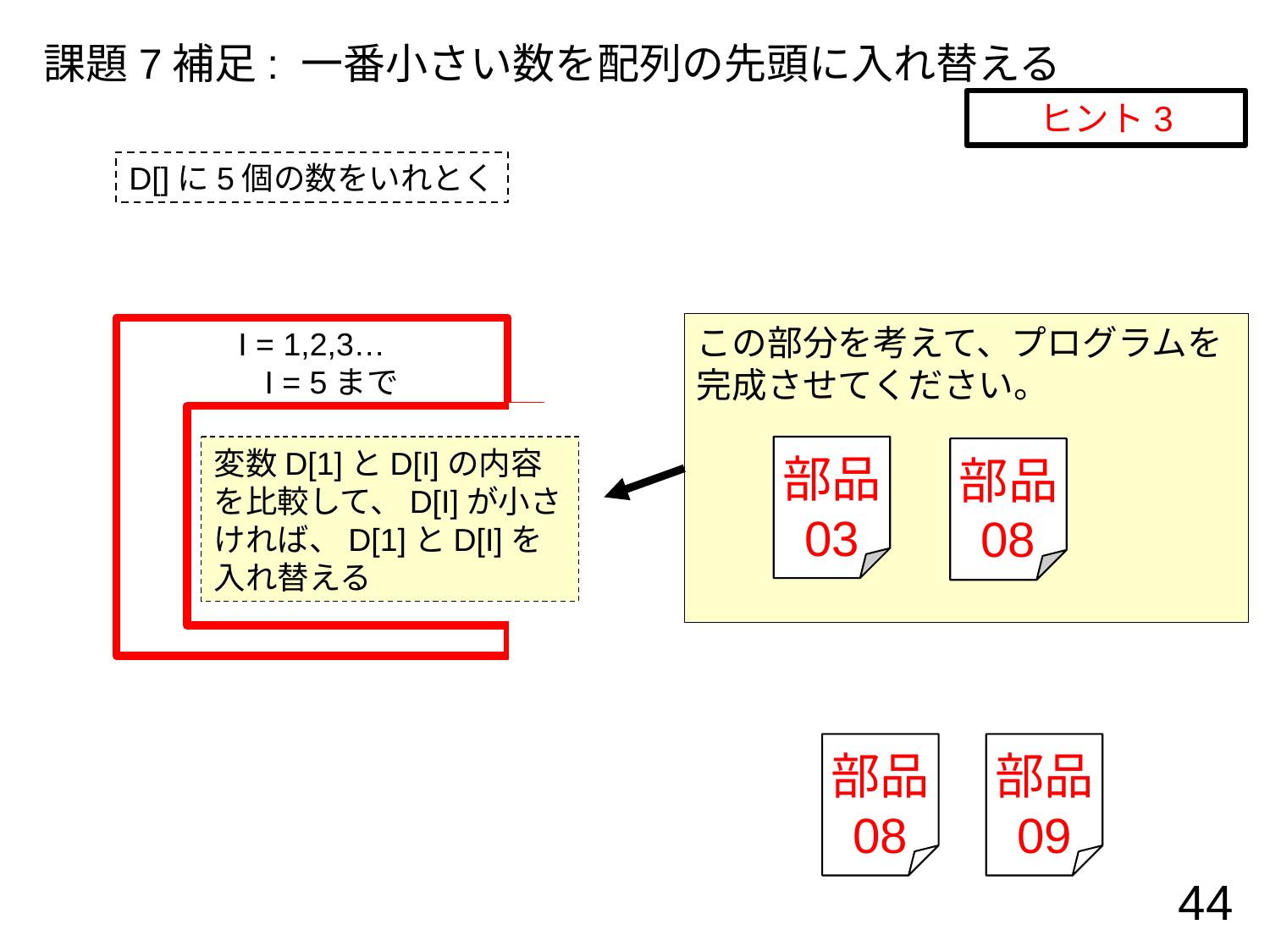

課題7補足: 一番小さい数を配列の先頭に入れ替える
ヒント3
D[]に5個の数をいれとく
この部分を考えて、プログラムを完成させてください。

I = 1,2,3…
　I = 5まで

変数D[1]とD[I]の内容を比較して、D[I]が小さければ、D[1]とD[I]を入れ替える

部品
03

部品
08

部品
08

部品
09
44